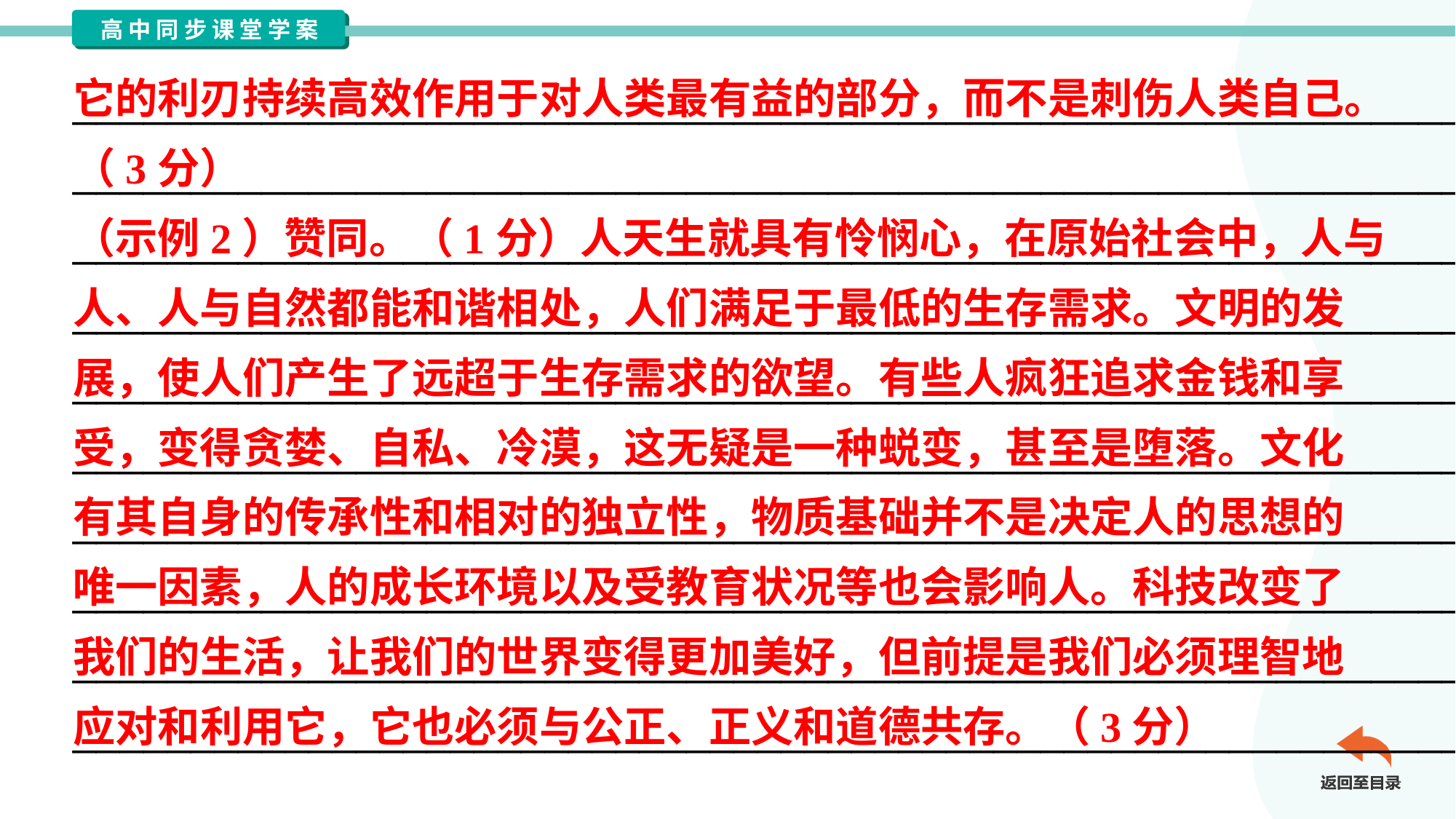

它的利刃持续高效作用于对人类最有益的部分，而不是刺伤人类自己。
（3分）
（示例2）赞同。（1分）人天生就具有怜悯心，在原始社会中，人与
人、人与自然都能和谐相处，人们满足于最低的生存需求。文明的发
展，使人们产生了远超于生存需求的欲望。有些人疯狂追求金钱和享
受，变得贪婪、自私、冷漠，这无疑是一种蜕变，甚至是堕落。文化
有其自身的传承性和相对的独立性，物质基础并不是决定人的思想的
唯一因素，人的成长环境以及受教育状况等也会影响人。科技改变了
我们的生活，让我们的世界变得更加美好，但前提是我们必须理智地
应对和利用它，它也必须与公正、正义和道德共存。（3分）
_____________________________________________________________
_____________________________________________________________
_____________________________________________________________
_____________________________________________________________
_____________________________________________________________
_____________________________________________________________
_____________________________________________________________
_____________________________________________________________
_____________________________________________________________
_____________________________________________________________